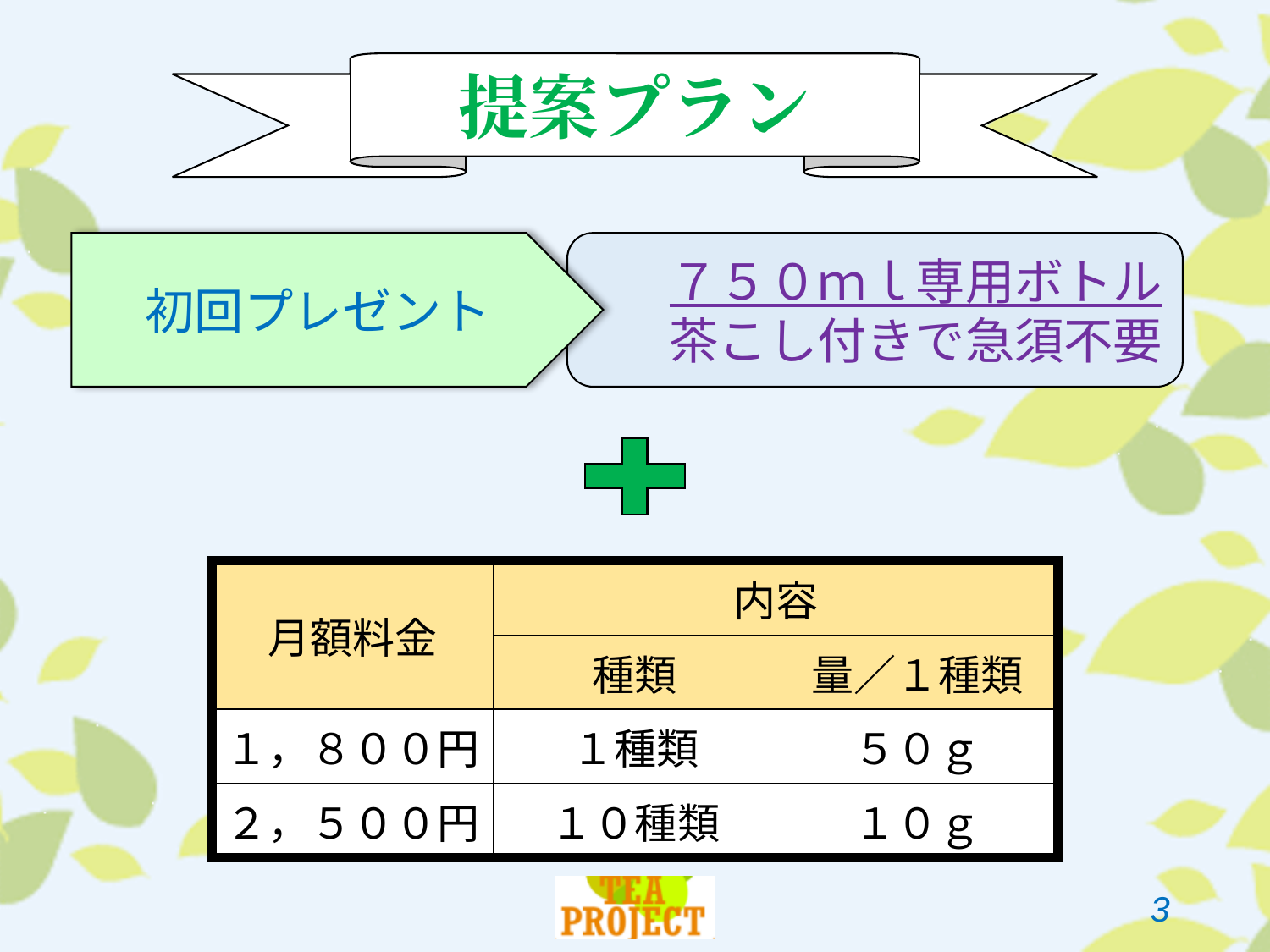

提案プラン
初回プレゼント
７５０ｍｌ専用ボトル
茶こし付きで急須不要

| 月額料金 | 内容 |  |
| --- | --- | --- |
|  | 種類 | 量／１種類 |
| １，８００円 | １種類 | ５０ｇ |
| ２，５００円 | １０種類 | １０ｇ |
3